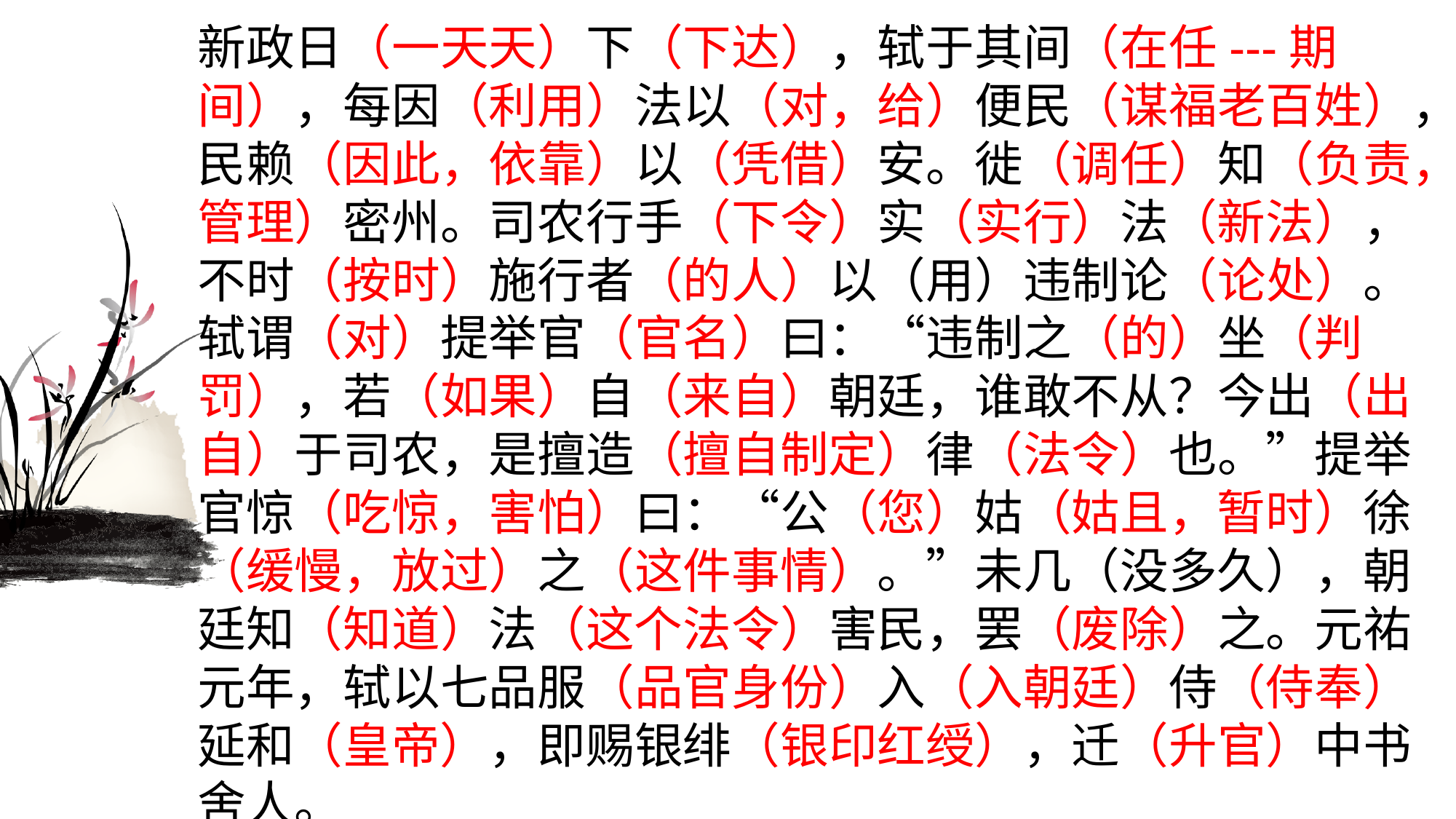

新政日（一天天）下（下达），轼于其间（在任---期间），每因（利用）法以（对，给）便民（谋福老百姓），民赖（因此，依靠）以（凭借）安。徙（调任）知（负责，管理）密州。司农行手（下令）实（实行）法（新法），不时（按时）施行者（的人）以（用）违制论（论处）。轼谓（对）提举官（官名）曰：“违制之（的）坐（判罚），若（如果）自（来自）朝廷，谁敢不从？今出（出自）于司农，是擅造（擅自制定）律（法令）也。”提举官惊（吃惊，害怕）曰：“公（您）姑（姑且，暂时）徐（缓慢，放过）之（这件事情）。”未几（没多久），朝廷知（知道）法（这个法令）害民，罢（废除）之。元祐元年，轼以七品服（品官身份）入（入朝廷）侍（侍奉）延和（皇帝），即赐银绯（银印红绶），迁（升官）中书舍人。